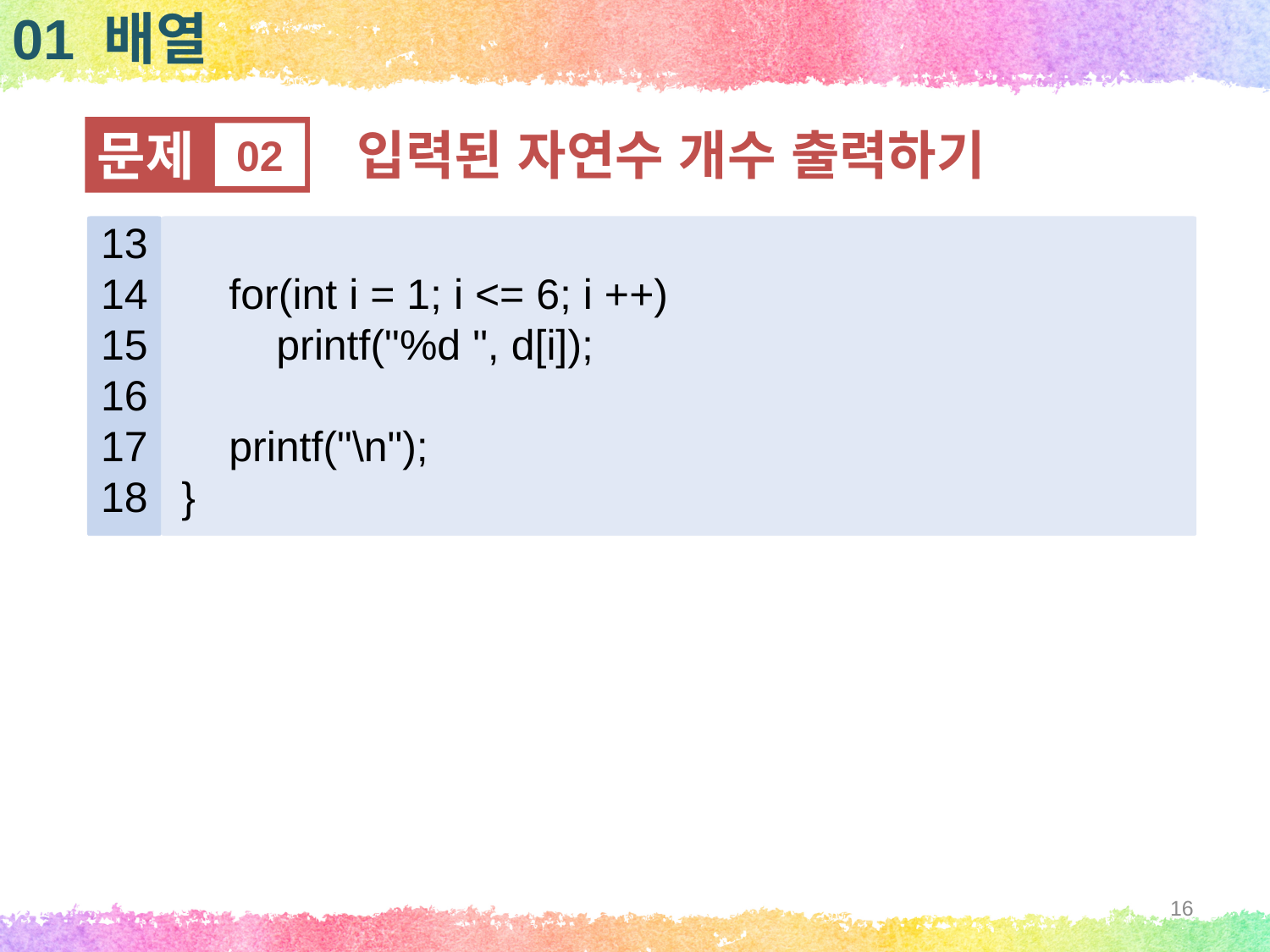

01 배열
문제
02
입력된 자연수 개수 출력하기
13
14
15
16
17
18

    for(int i = 1; i <= 6; i ++)
        printf("%d ", d[i]);

    printf("\n");
}
16